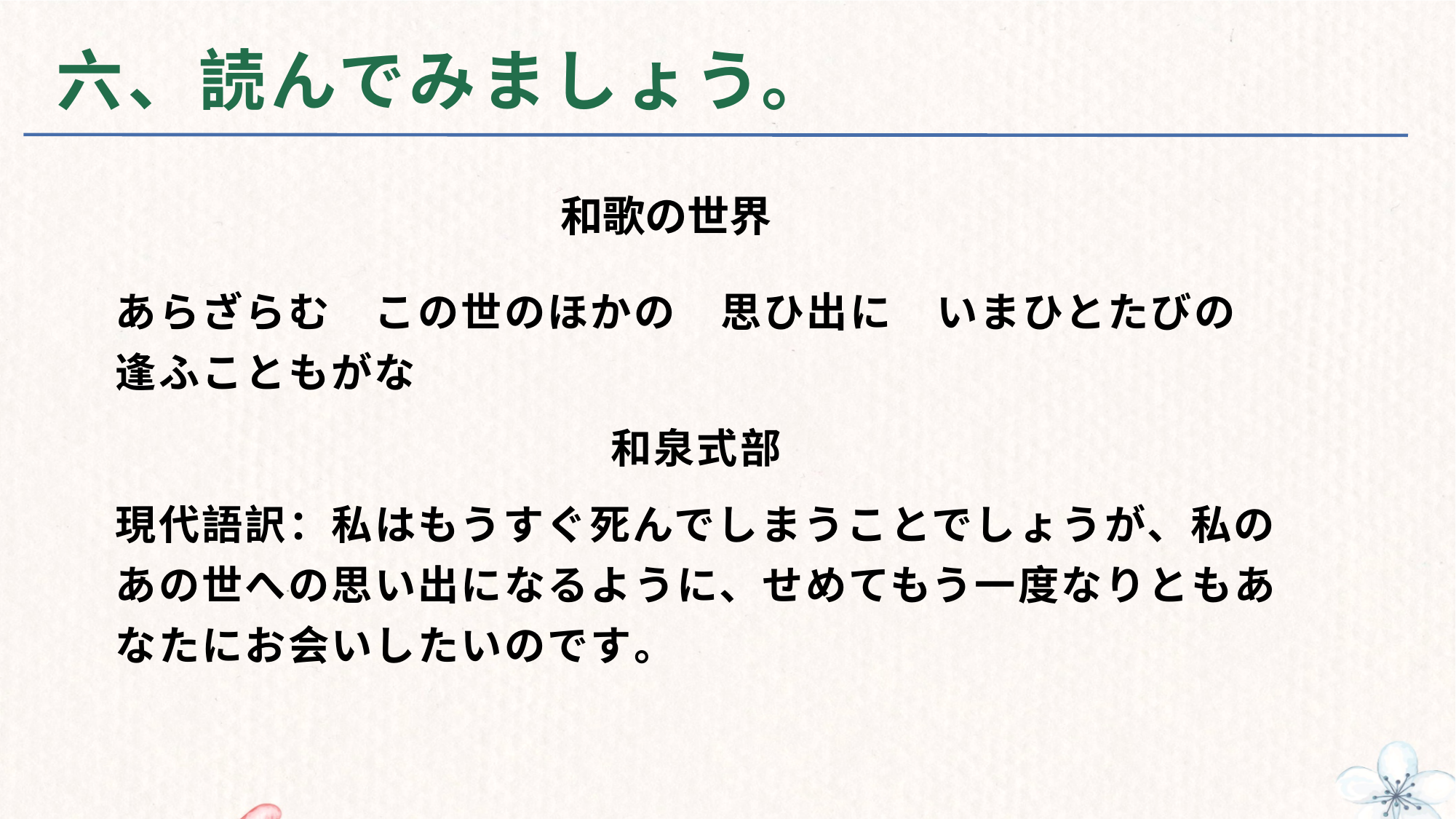

# 六、読んでみましょう。
和歌の世界
あらざらむ　この世のほかの　思ひ出に　いまひとたびの　逢ふこともがな
                                          和泉式部
現代語訳：私はもうすぐ死んでしまうことでしょうが、私のあの世への思い出になるように、せめてもう一度なりともあなたにお会いしたいのです。